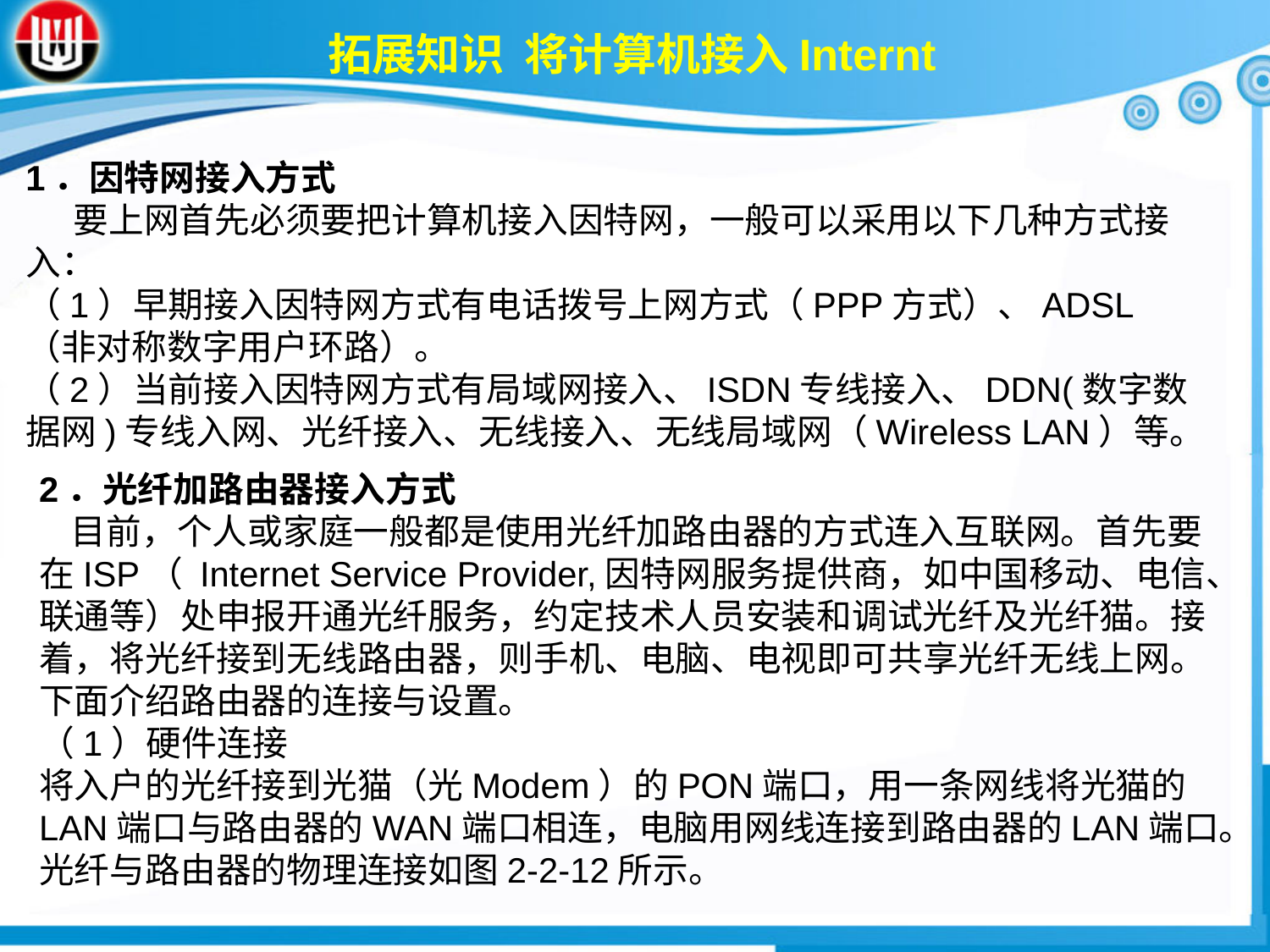

拓展知识  将计算机接入Internt
1．因特网接入方式
     要上网首先必须要把计算机接入因特网，一般可以采用以下几种方式接入：
（1）早期接入因特网方式有电话拨号上网方式（PPP方式）、ADSL（非对称数字用户环路）。
（2）当前接入因特网方式有局域网接入、ISDN专线接入、DDN(数字数据网)专线入网、光纤接入、无线接入、无线局域网（Wireless LAN）等。
2．光纤加路由器接入方式
   目前，个人或家庭一般都是使用光纤加路由器的方式连入互联网。首先要在ISP（ Internet Service Provider,因特网服务提供商，如中国移动、电信、联通等）处申报开通光纤服务，约定技术人员安装和调试光纤及光纤猫。接着，将光纤接到无线路由器，则手机、电脑、电视即可共享光纤无线上网。下面介绍路由器的连接与设置。
（1）硬件连接
将入户的光纤接到光猫（光Modem）的PON端口，用一条网线将光猫的LAN端口与路由器的WAN端口相连，电脑用网线连接到路由器的LAN端口。光纤与路由器的物理连接如图2-2-12所示。